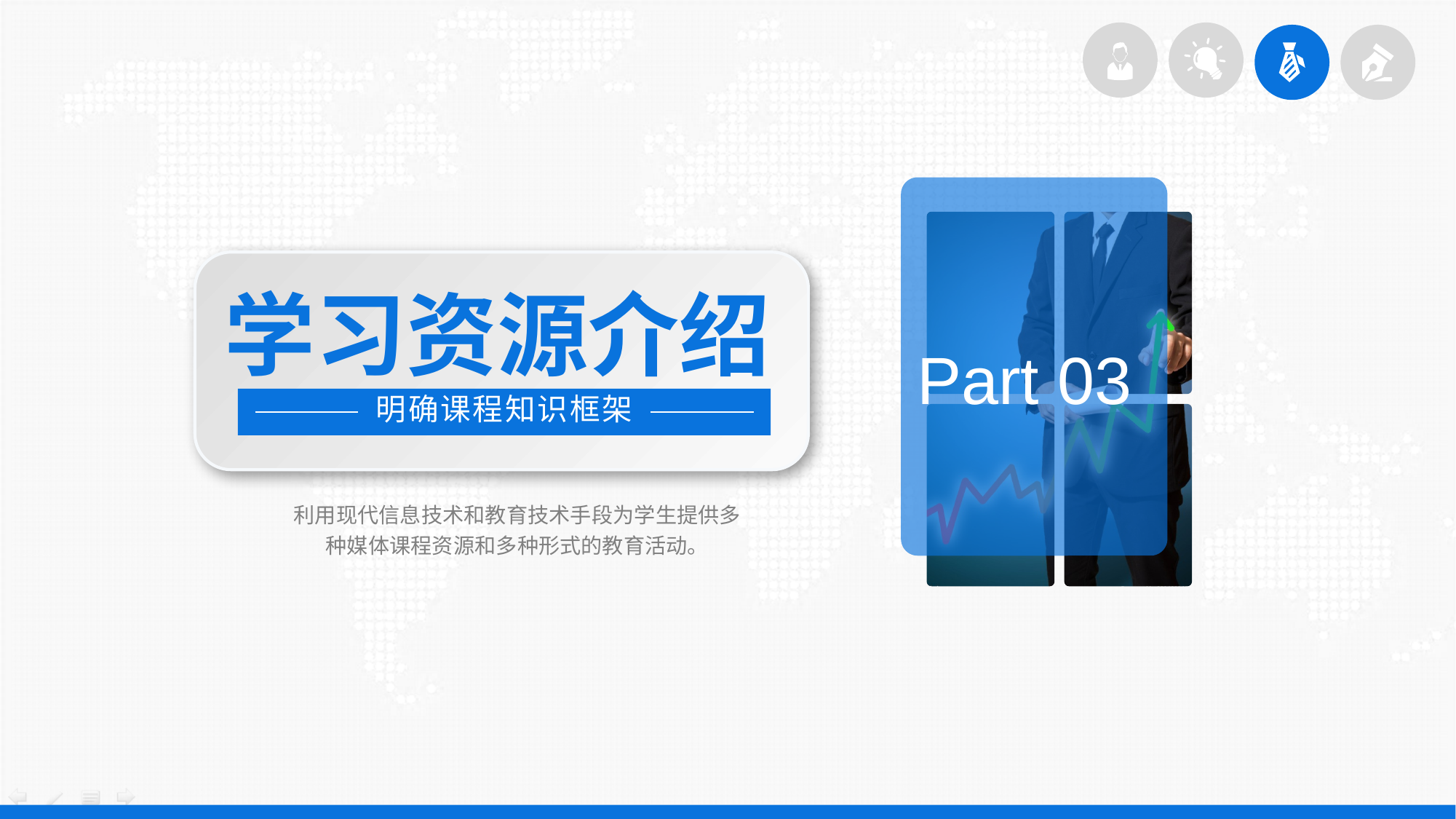

Part 03
    学习资源介绍

明确课程知识框架

利用现代信息技术和教育技术手段为学生提供多种媒体课程资源和多种形式的教育活动。